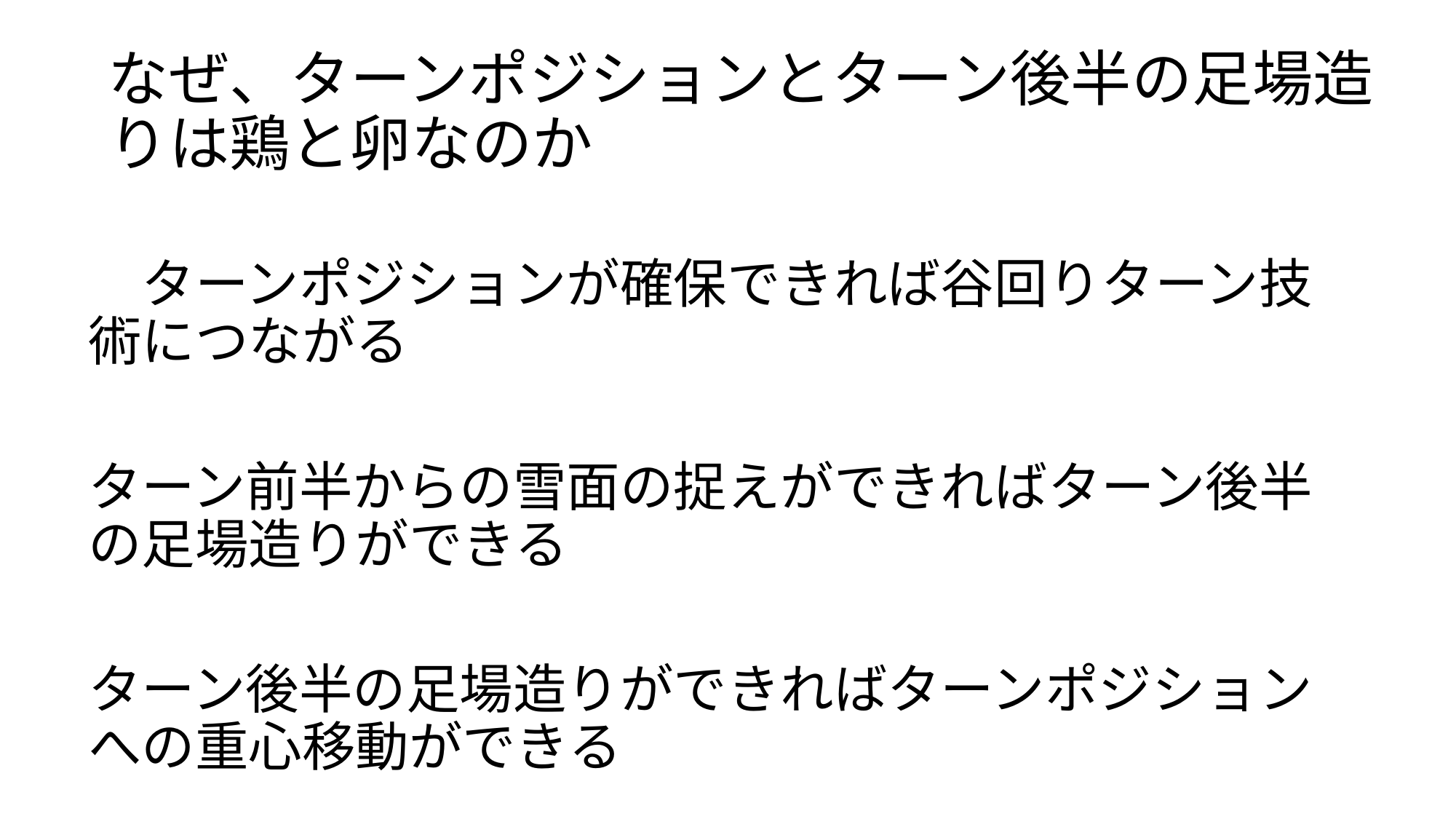

# なぜ、ターンポジションとターン後半の足場造りは鶏と卵なのか
　ターンポジションが確保できれば谷回りターン技術につながる

ターン前半からの雪面の捉えができればターン後半の足場造りができる

ターン後半の足場造りができればターンポジションへの重心移動ができる